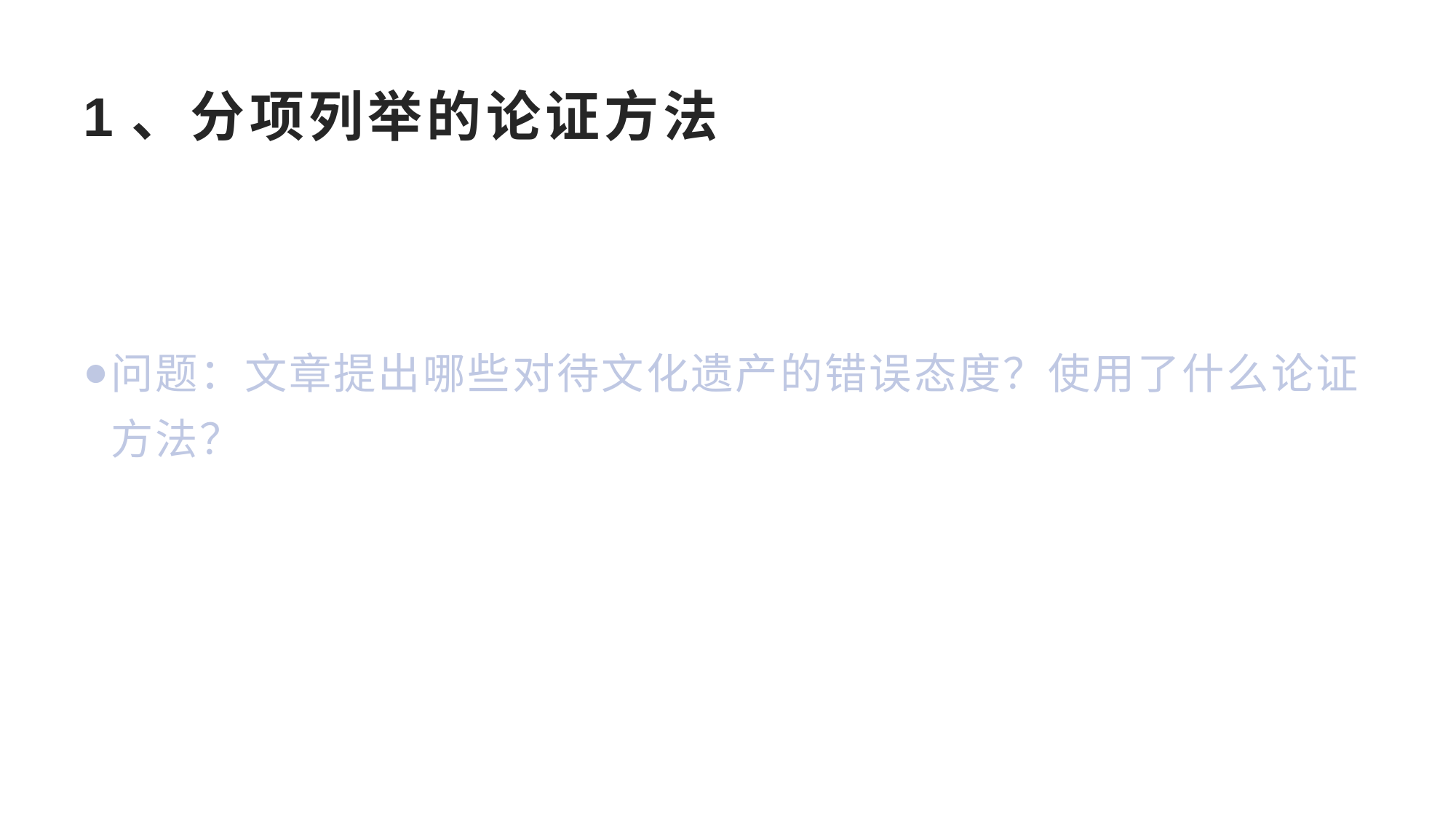

# 1、分项列举的论证方法

问题：文章提出哪些对待文化遗产的错误态度？使用了什么论证方法？